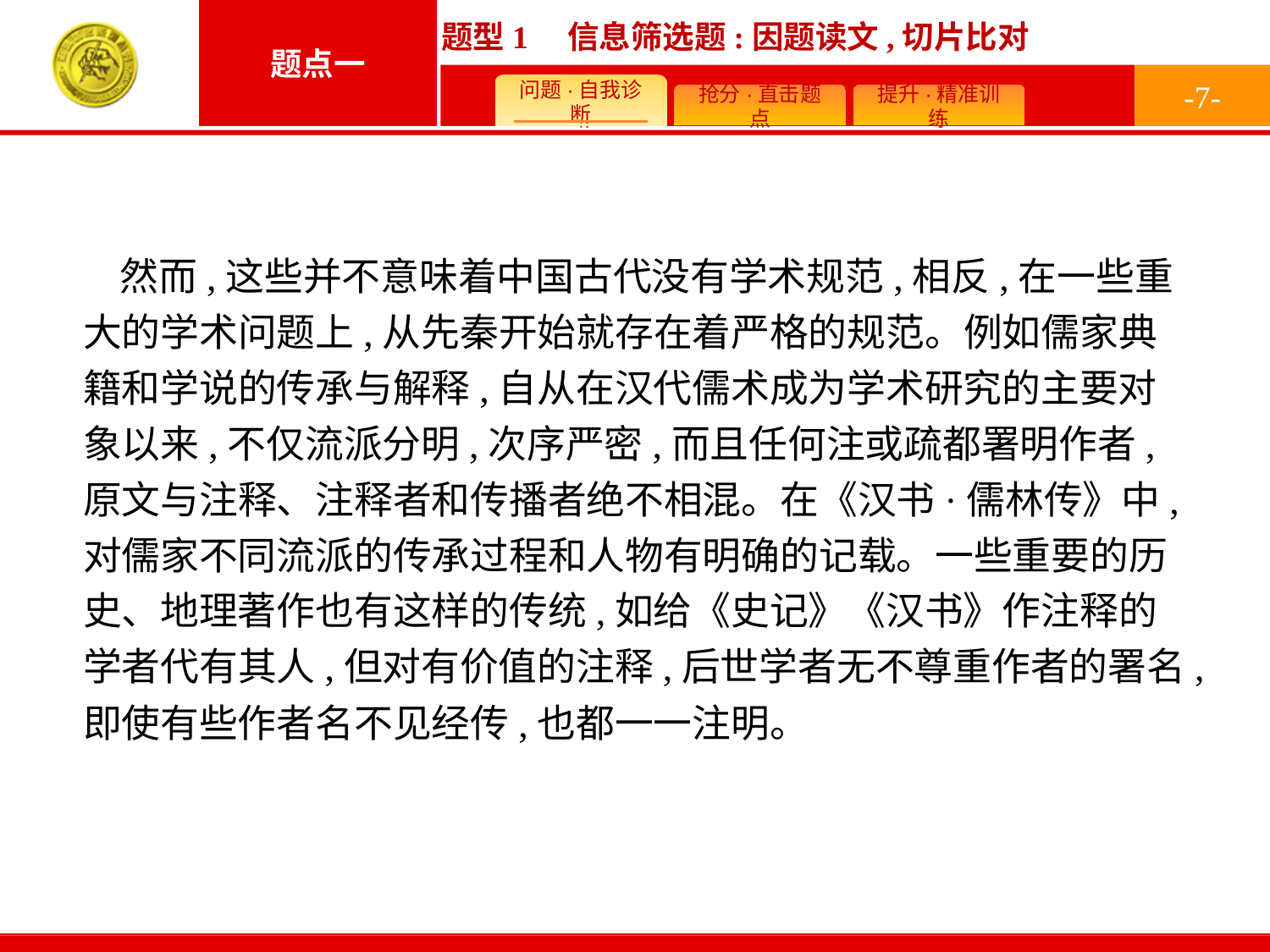

-7-
然而,这些并不意味着中国古代没有学术规范,相反,在一些重大的学术问题上,从先秦开始就存在着严格的规范。例如儒家典籍和学说的传承与解释,自从在汉代儒术成为学术研究的主要对象以来,不仅流派分明,次序严密,而且任何注或疏都署明作者,原文与注释、注释者和传播者绝不相混。在《汉书·儒林传》中,对儒家不同流派的传承过程和人物有明确的记载。一些重要的历史、地理著作也有这样的传统,如给《史记》《汉书》作注释的学者代有其人,但对有价值的注释,后世学者无不尊重作者的署名,即使有些作者名不见经传,也都一一注明。